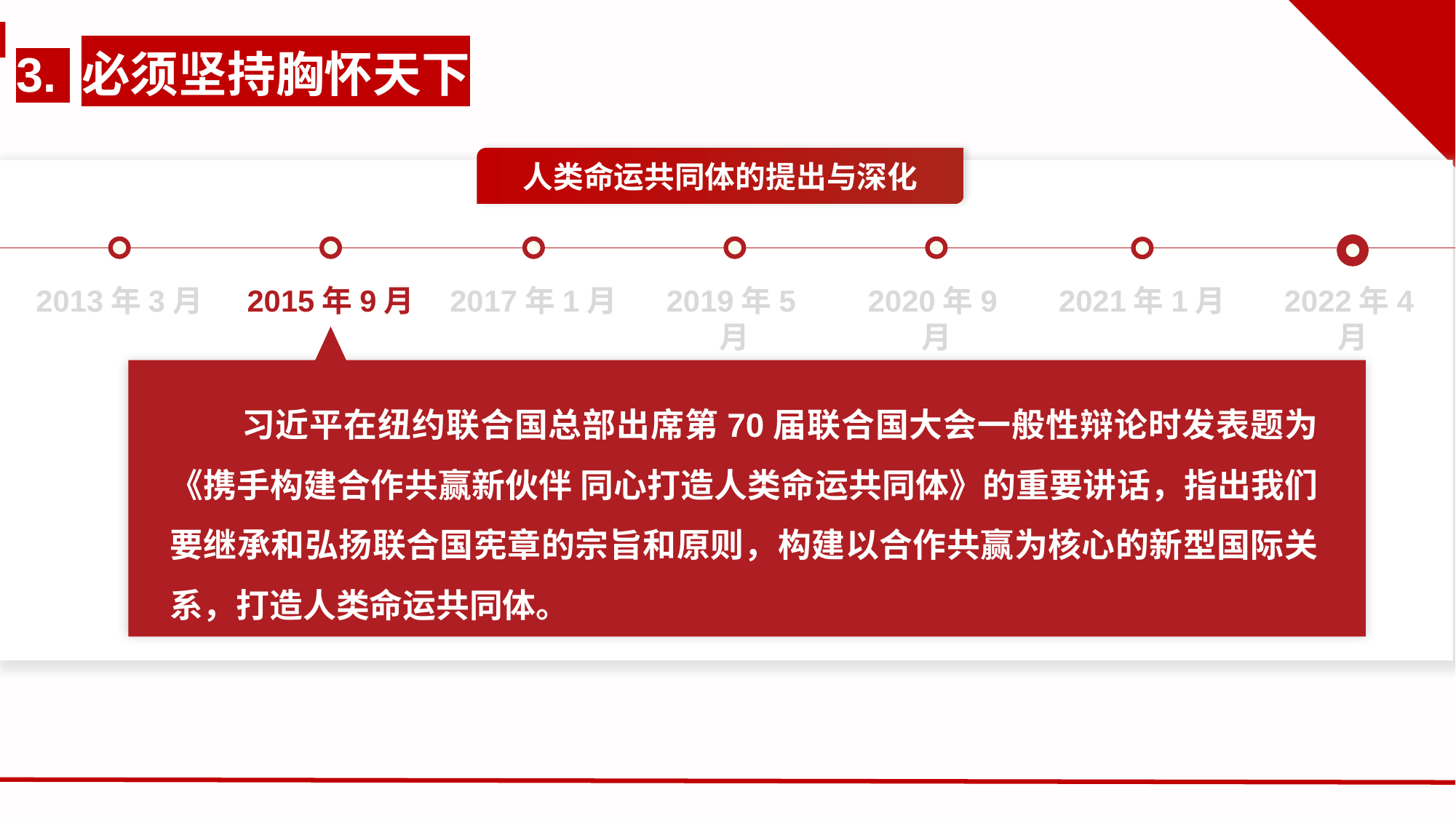

3. 必须坚持胸怀天下
人类命运共同体的提出与深化

2013年3月
2015年9月
2017年1月
2019年5月
2020年9月
2021年1月
2022年4月

 习近平在纽约联合国总部出席第70届联合国大会一般性辩论时发表题为《携手构建合作共赢新伙伴 同心打造人类命运共同体》的重要讲话，指出我们要继承和弘扬联合国宪章的宗旨和原则，构建以合作共赢为核心的新型国际关系，打造人类命运共同体。